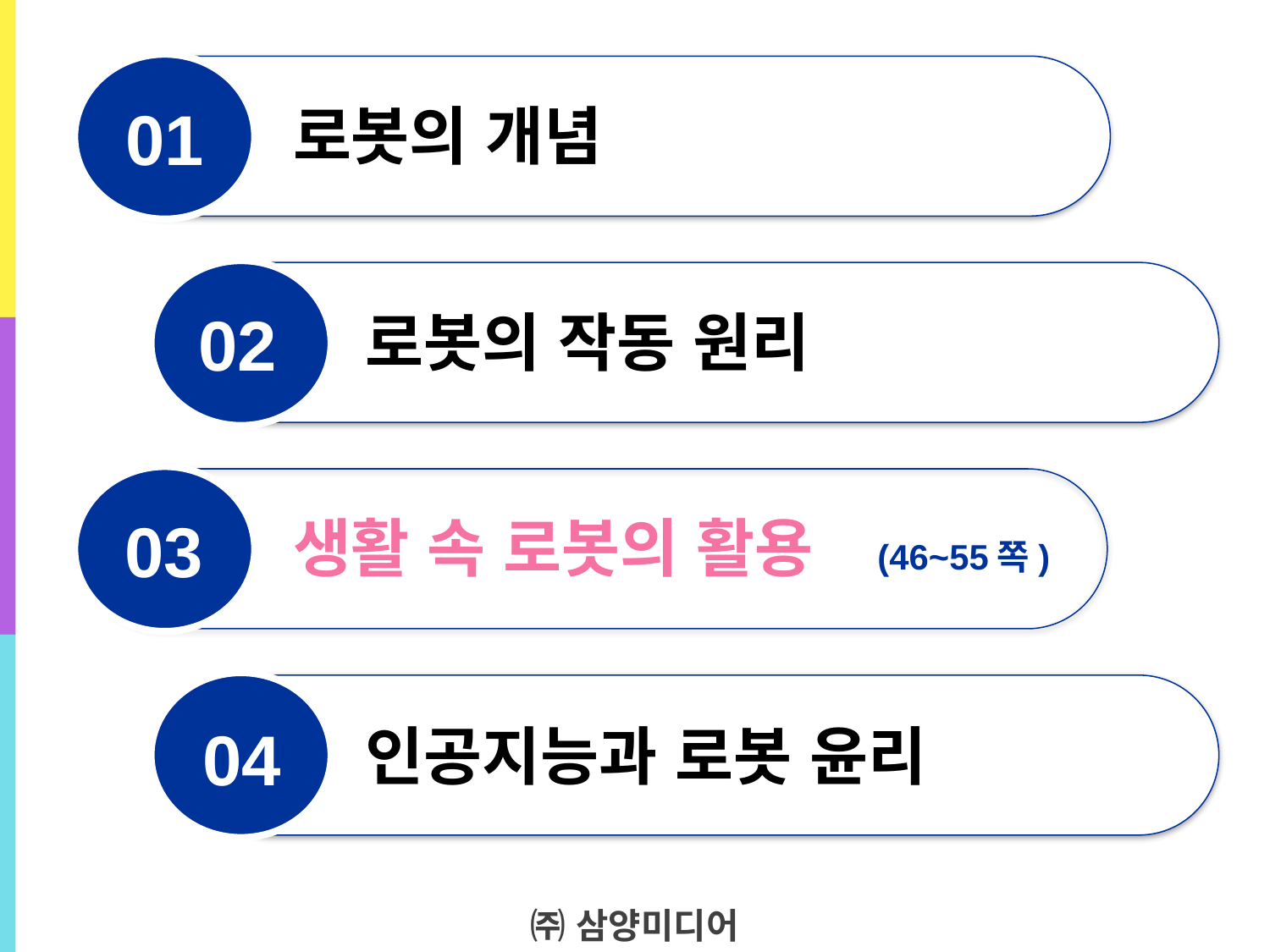

01

로봇의 개념

02

로봇의 작동 원리

03

생활 속 로봇의 활용
(46~55쪽)

04

인공지능과 로봇 윤리
㈜ 삼양미디어